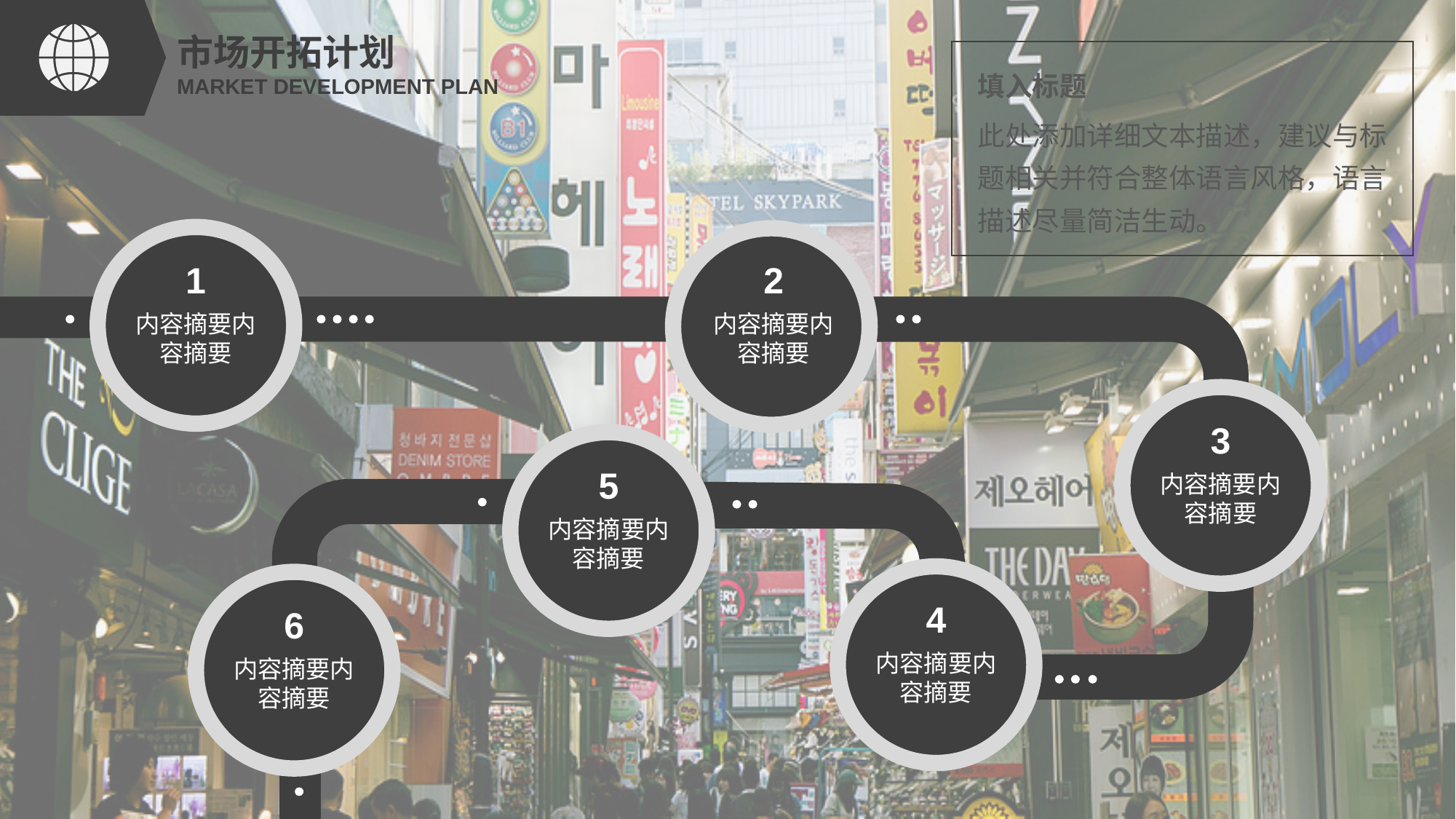

市场开拓计划
MARKET DEVELOPMENT PLAN

填入标题
此处添加详细文本描述，建议与标题相关并符合整体语言风格，语言描述尽量简洁生动。

1
内容摘要内容摘要

2
内容摘要内容摘要

3
内容摘要内容摘要

5
内容摘要内容摘要

4
内容摘要内容摘要

6
内容摘要内容摘要